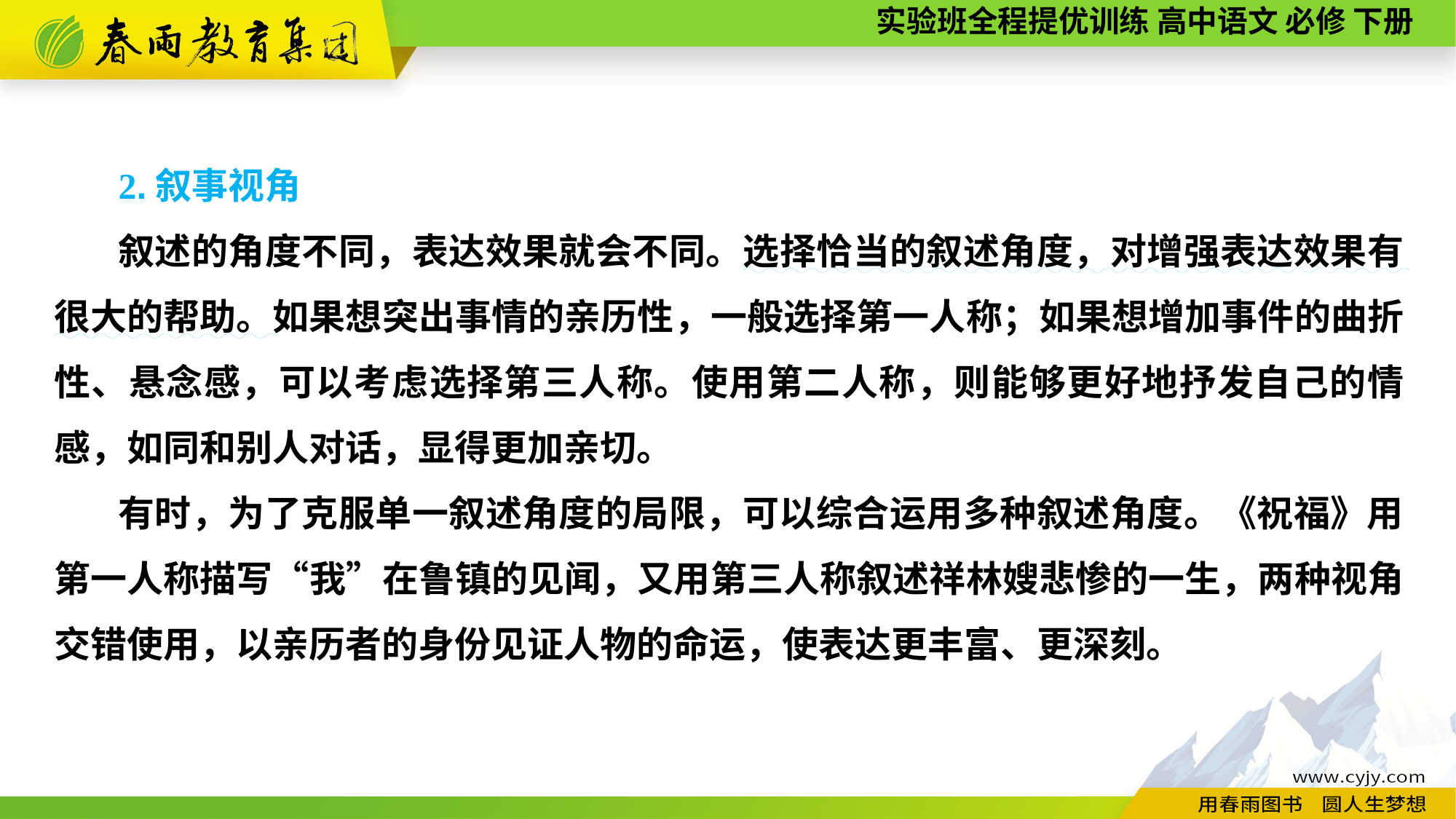

2.叙事视角
叙述的角度不同，表达效果就会不同。选择恰当的叙述角度，对增强表达效果有很大的帮助。如果想突出事情的亲历性，一般选择第一人称；如果想增加事件的曲折性、悬念感，可以考虑选择第三人称。使用第二人称，则能够更好地抒发自己的情感，如同和别人对话，显得更加亲切。
有时，为了克服单一叙述角度的局限，可以综合运用多种叙述角度。《祝福》用第一人称描写“我”在鲁镇的见闻，又用第三人称叙述祥林嫂悲惨的一生，两种视角交错使用，以亲历者的身份见证人物的命运，使表达更丰富、更深刻。